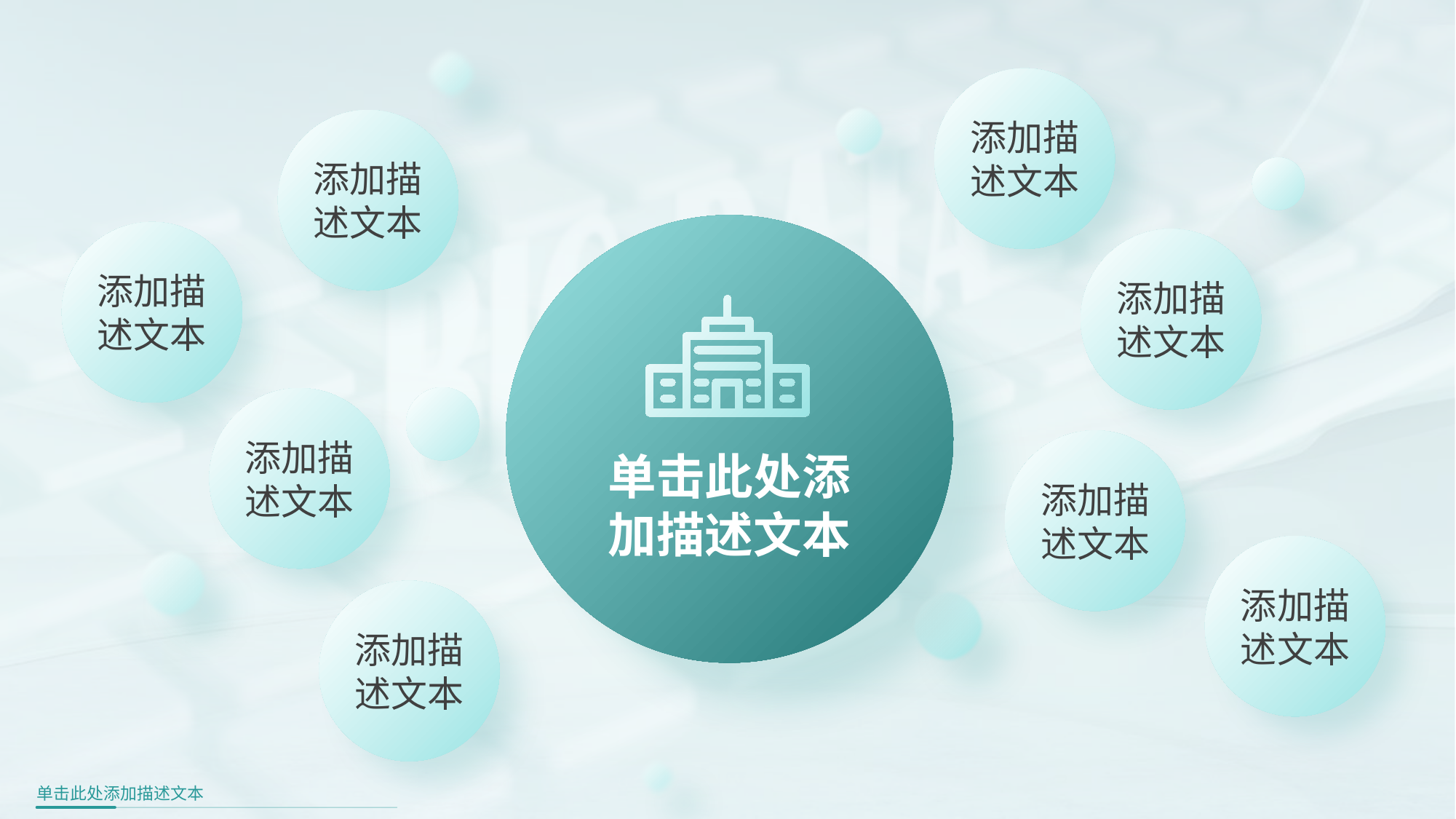

添加描述文本

添加描述文本

添加描述文本

添加描述文本

添加描述文本

添加描述文本
单击此处添
加描述文本

添加描述文本

添加描述文本